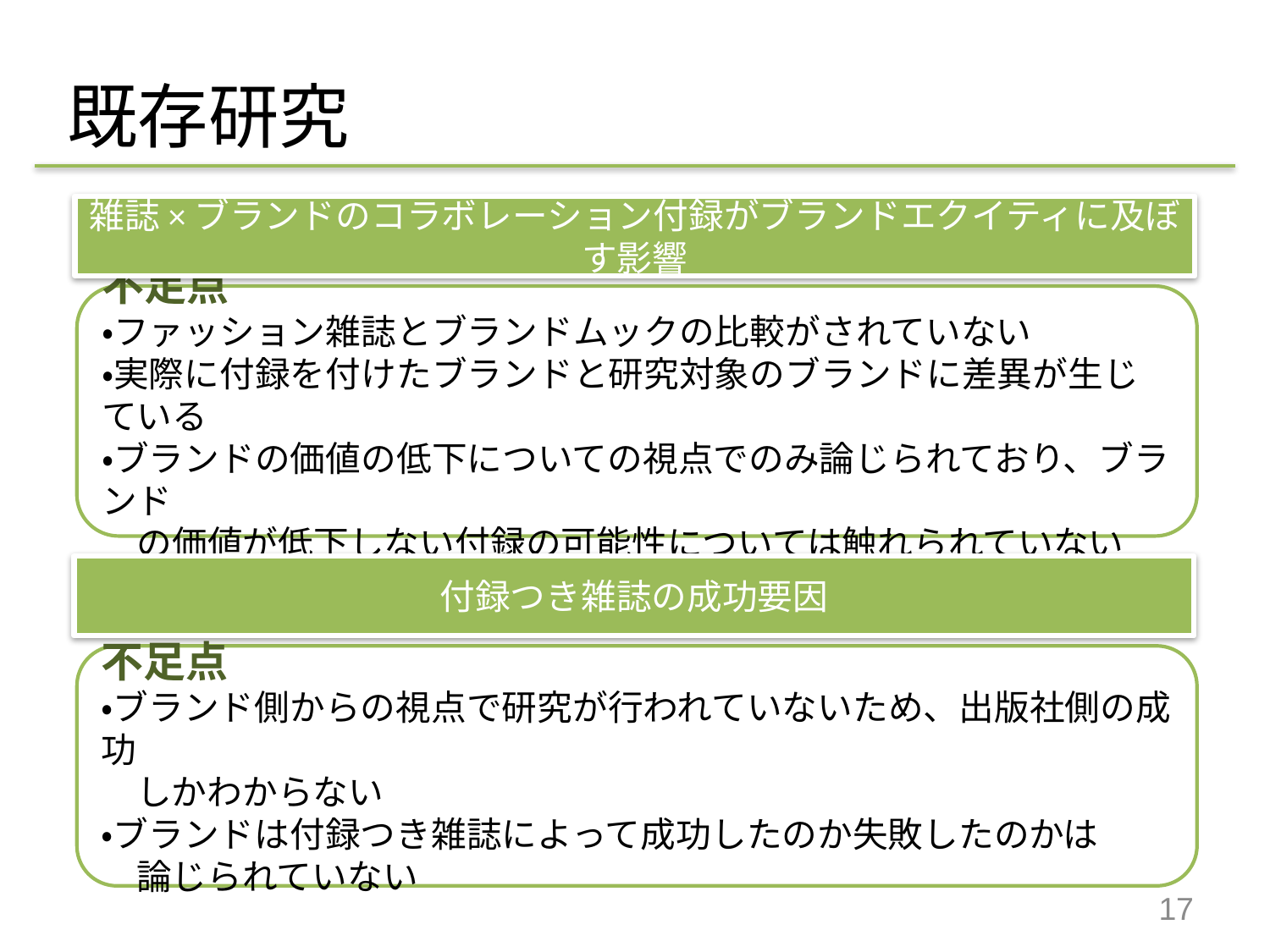

既存研究
雑誌×ブランドのコラボレーション付録がブランドエクイティに及ぼす影響
不足点
・ファッション雑誌とブランドムックの比較がされていない
・実際に付録を付けたブランドと研究対象のブランドに差異が生じている
・ブランドの価値の低下についての視点でのみ論じられており、ブランド
　の価値が低下しない付録の可能性については触れられていない
付録つき雑誌の成功要因
不足点
・ブランド側からの視点で研究が行われていないため、出版社側の成功
　しかわからない
・ブランドは付録つき雑誌によって成功したのか失敗したのかは
　論じられていない
17